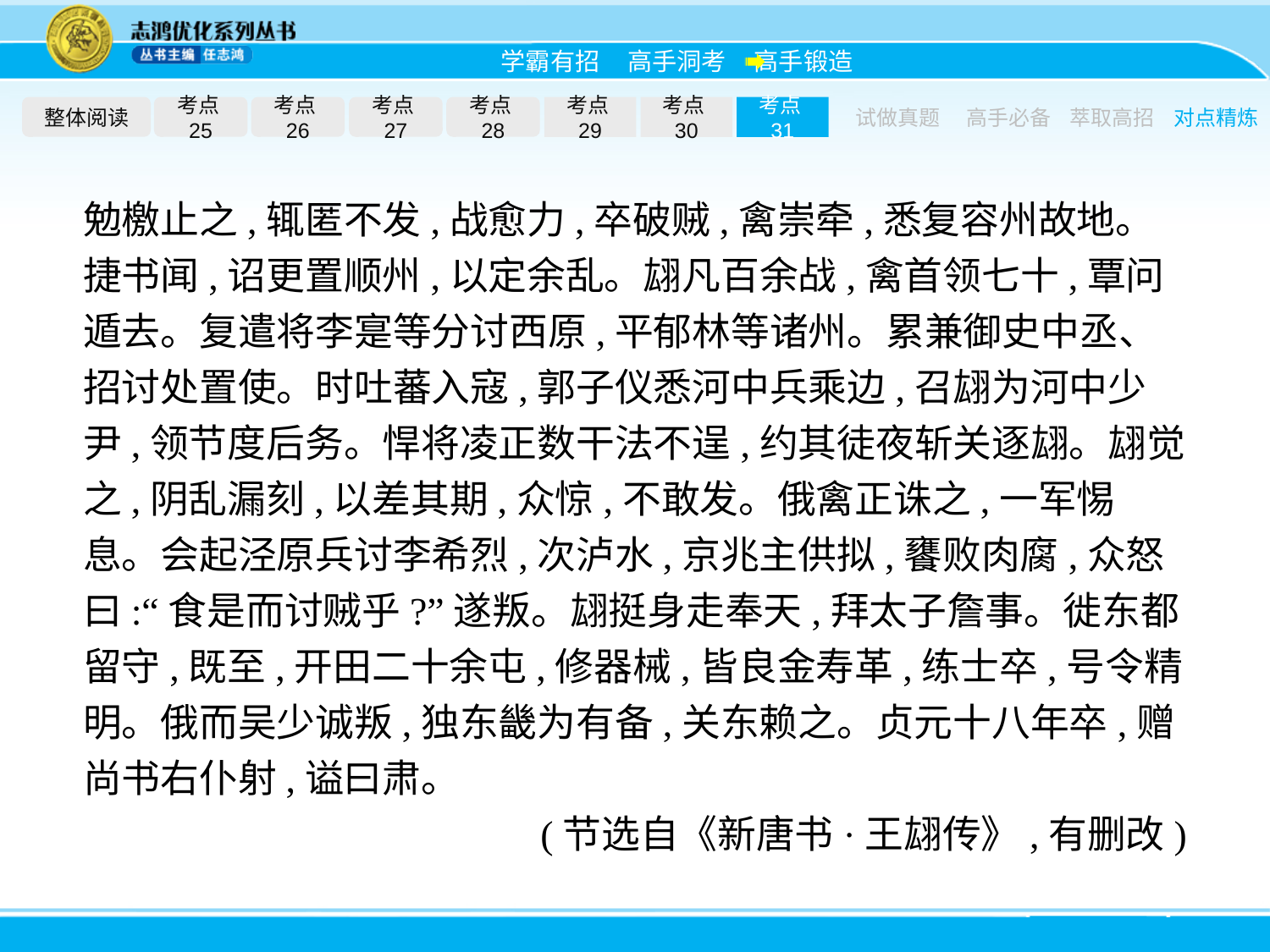

整体阅读
考点25
考点26
考点27
考点28
考点29
考点30
考点31
试做真题
高手必备
萃取高招
对点精炼
勉檄止之,辄匿不发,战愈力,卒破贼,禽崇牵,悉复容州故地。捷书闻,诏更置顺州,以定余乱。翃凡百余战,禽首领七十,覃问遁去。复遣将李寔等分讨西原,平郁林等诸州。累兼御史中丞、招讨处置使。时吐蕃入寇,郭子仪悉河中兵乘边,召翃为河中少尹,领节度后务。悍将凌正数干法不逞,约其徒夜斩关逐翃。翃觉之,阴乱漏刻,以差其期,众惊,不敢发。俄禽正诛之,一军惕息。会起泾原兵讨李希烈,次泸水,京兆主供拟,饔败肉腐,众怒曰:“食是而讨贼乎?”遂叛。翃挺身走奉天,拜太子詹事。徙东都留守,既至,开田二十余屯,修器械,皆良金寿革,练士卒,号令精明。俄而吴少诚叛,独东畿为有备,关东赖之。贞元十八年卒,赠尚书右仆射,谥曰肃。
(节选自《新唐书·王翃传》,有删改)